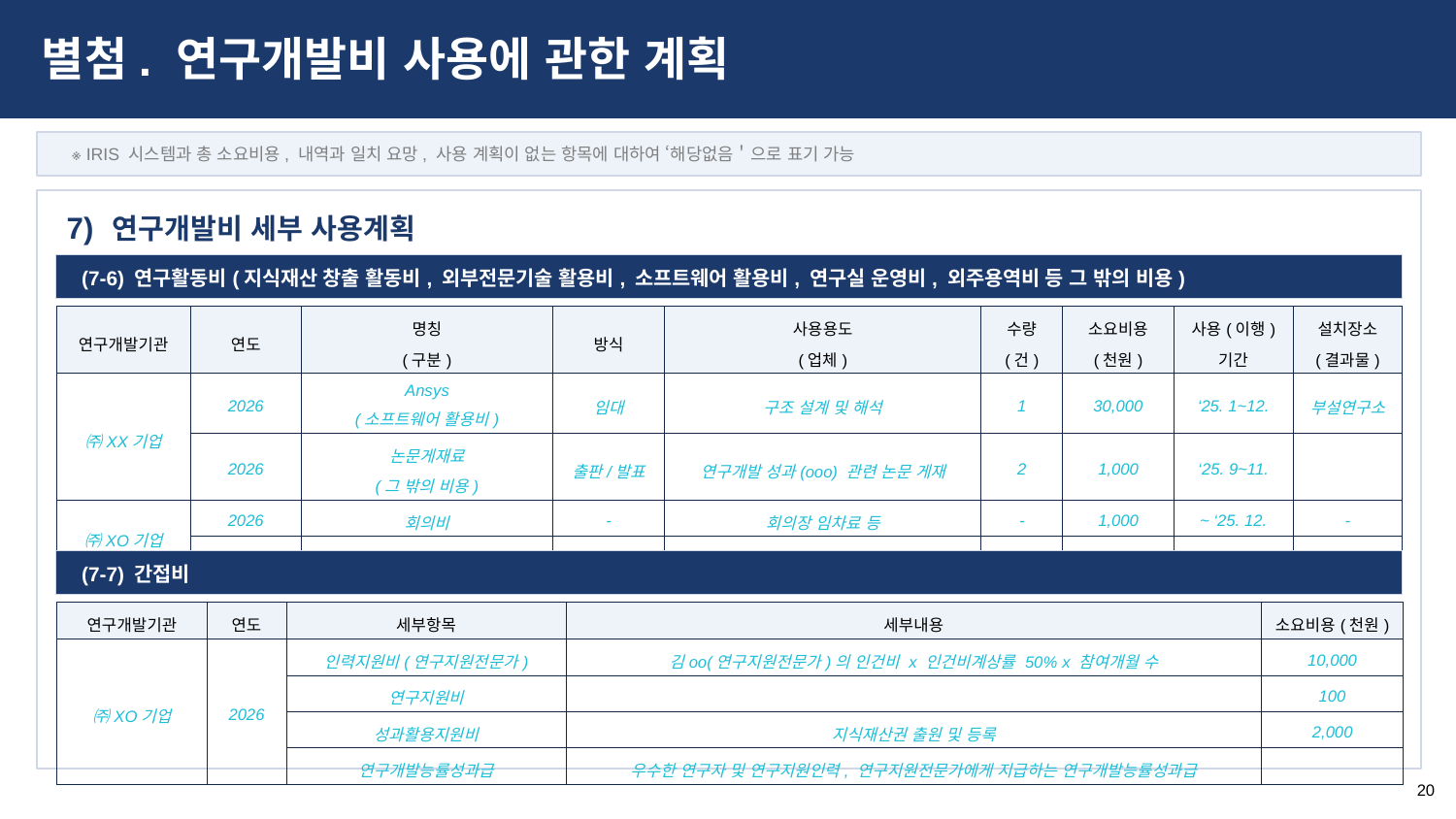

별첨. 연구개발비 사용에 관한 계획

※ IRIS 시스템과 총 소요비용, 내역과 일치 요망, 사용 계획이 없는 항목에 대하여 ‘해당없음＇으로 표기 가능

연구개발비 세부 사용계획
7)
| (7-6) 연구활동비(지식재산 창출 활동비, 외부전문기술 활용비, 소프트웨어 활용비, 연구실 운영비, 외주용역비 등 그 밖의 비용) |
| --- |
| 연구개발기관 | 연도 | 명칭 (구분) | 방식 | 사용용도 (업체) | 수량 (건) | 소요비용 (천원) | 사용(이행) 기간 | 설치장소 (결과물) |
| --- | --- | --- | --- | --- | --- | --- | --- | --- |
| ㈜XX기업 | 2026 | Ansys (소프트웨어 활용비) | 임대 | 구조 설계 및 해석 | 1 | 30,000 | ‘25. 1~12. | 부설연구소 |
|  | 2026 | 논문게재료 (그 밖의 비용) | 출판/발표 | 연구개발 성과(ooo) 관련 논문 게재 | 2 | 1,000 | ‘25. 9~11. |  |
| ㈜XO기업 | 2026 | 회의비 | - | 회의장 임차료 등 | - | 1,000 | ~ ‘25. 12. | - |
|  | 2026 | 출장비 | - | 위탁연구개발기관 회의 등 국내 출장 | - | 1,000 | ~ ‘25. 12. | - |
| (7-7) 간접비 |
| --- |
| 연구개발기관 | 연도 | 세부항목 | 세부내용 | 소요비용(천원) |
| --- | --- | --- | --- | --- |
| ㈜XO기업 | 2026 | 인력지원비(연구지원전문가) | 김oo(연구지원전문가)의 인건비 x 인건비계상률 50% x 참여개월 수 | 10,000 |
|  |  | 연구지원비 |  | 100 |
|  |  | 성과활용지원비 | 지식재산권 출원 및 등록 | 2,000 |
|  |  | 연구개발능률성과급 | 우수한 연구자 및 연구지원인력, 연구지원전문가에게 지급하는 연구개발능률성과급 |  |
20